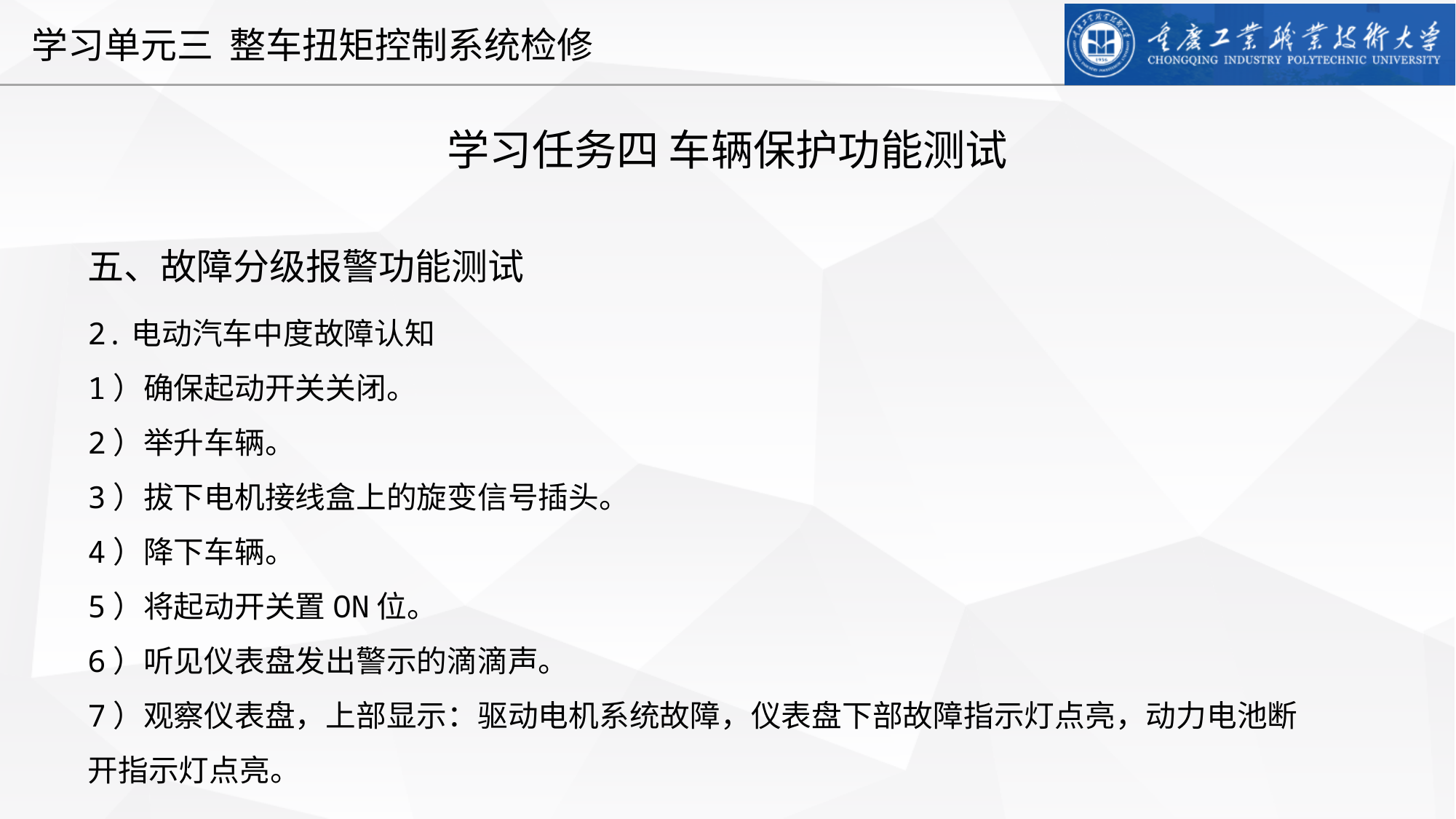

学习任务四 车辆保护功能测试
五、故障分级报警功能测试
2.电动汽车中度故障认知
1）确保起动开关关闭。
2）举升车辆。
3）拔下电机接线盒上的旋变信号插头。
4）降下车辆。
5）将起动开关置ON位。
6）听见仪表盘发出警示的滴滴声。
7）观察仪表盘，上部显示：驱动电机系统故障，仪表盘下部故障指示灯点亮，动力电池断开指示灯点亮。